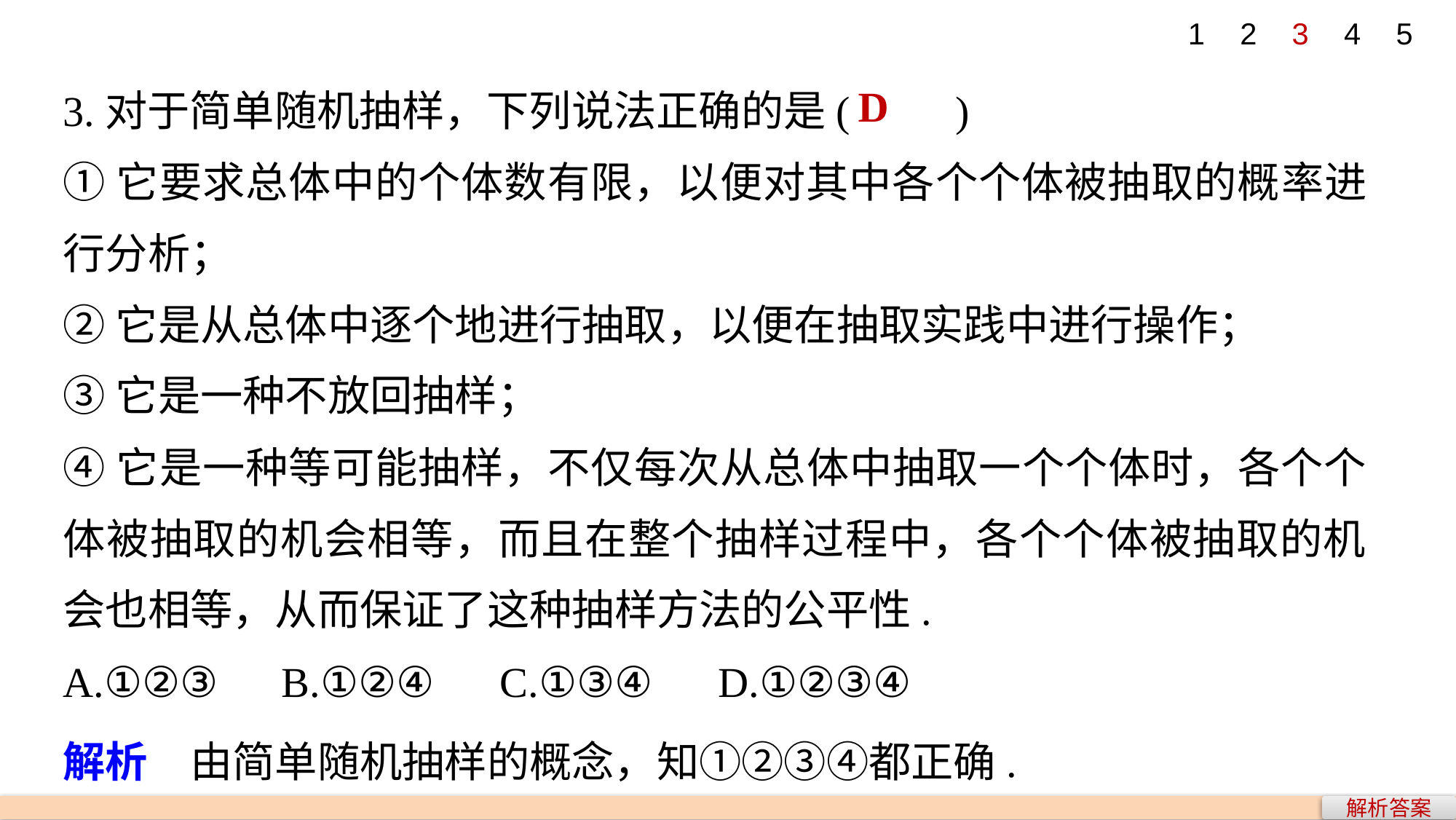

1
2
3
4
5
3.对于简单随机抽样，下列说法正确的是(　　)
①它要求总体中的个体数有限，以便对其中各个个体被抽取的概率进行分析；
②它是从总体中逐个地进行抽取，以便在抽取实践中进行操作；
③它是一种不放回抽样；
④它是一种等可能抽样，不仅每次从总体中抽取一个个体时，各个个体被抽取的机会相等，而且在整个抽样过程中，各个个体被抽取的机会也相等，从而保证了这种抽样方法的公平性.
A.①②③  	B.①②④	C.①③④  	D.①②③④
D
解析　由简单随机抽样的概念，知①②③④都正确.
解析答案